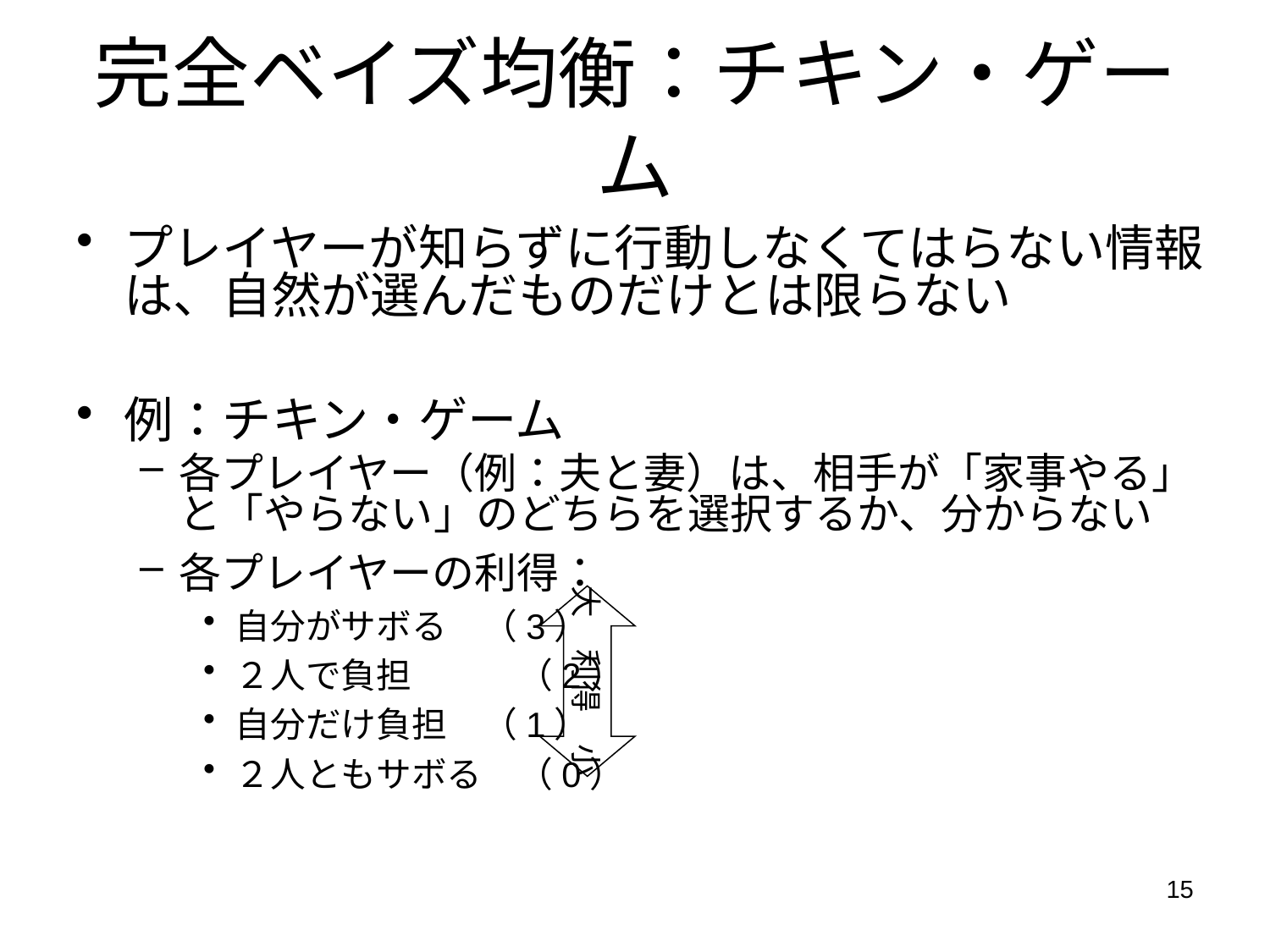

# 完全ベイズ均衡：チキン・ゲーム
プレイヤーが知らずに行動しなくてはらない情報は、自然が選んだものだけとは限らない

例：チキン・ゲーム
各プレイヤー（例：夫と妻）は、相手が「家事やる」と「やらない」のどちらを選択するか、分からない
各プレイヤーの利得：
自分がサボる　（3）
２人で負担　　　（2）
自分だけ負担　（1）
２人ともサボる　（0）
大　利得　小
15